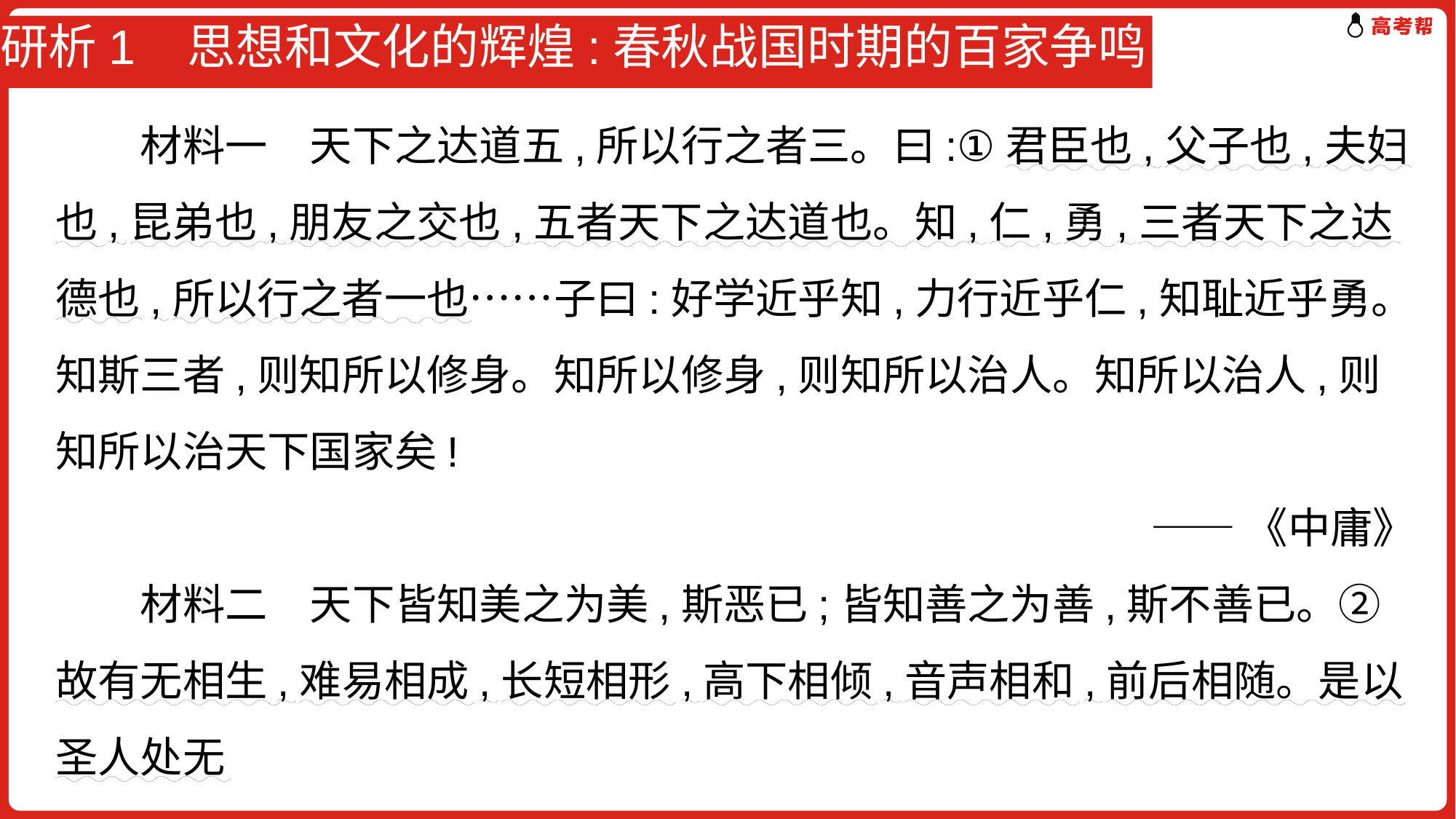

# 研析1   思想和文化的辉煌:春秋战国时期的百家争鸣
　　材料一　天下之达道五,所以行之者三。曰:①君臣也,父子也,夫妇也,昆弟也,朋友之交也,五者天下之达道也。知,仁,勇,三者天下之达德也,所以行之者一也……子曰:好学近乎知,力行近乎仁,知耻近乎勇。知斯三者,则知所以修身。知所以修身,则知所以治人。知所以治人,则知所以治天下国家矣!
——《中庸》
　　材料二　天下皆知美之为美,斯恶已;皆知善之为善,斯不善已。②故有无相生,难易相成,长短相形,高下相倾,音声相和,前后相随。是以圣人处无